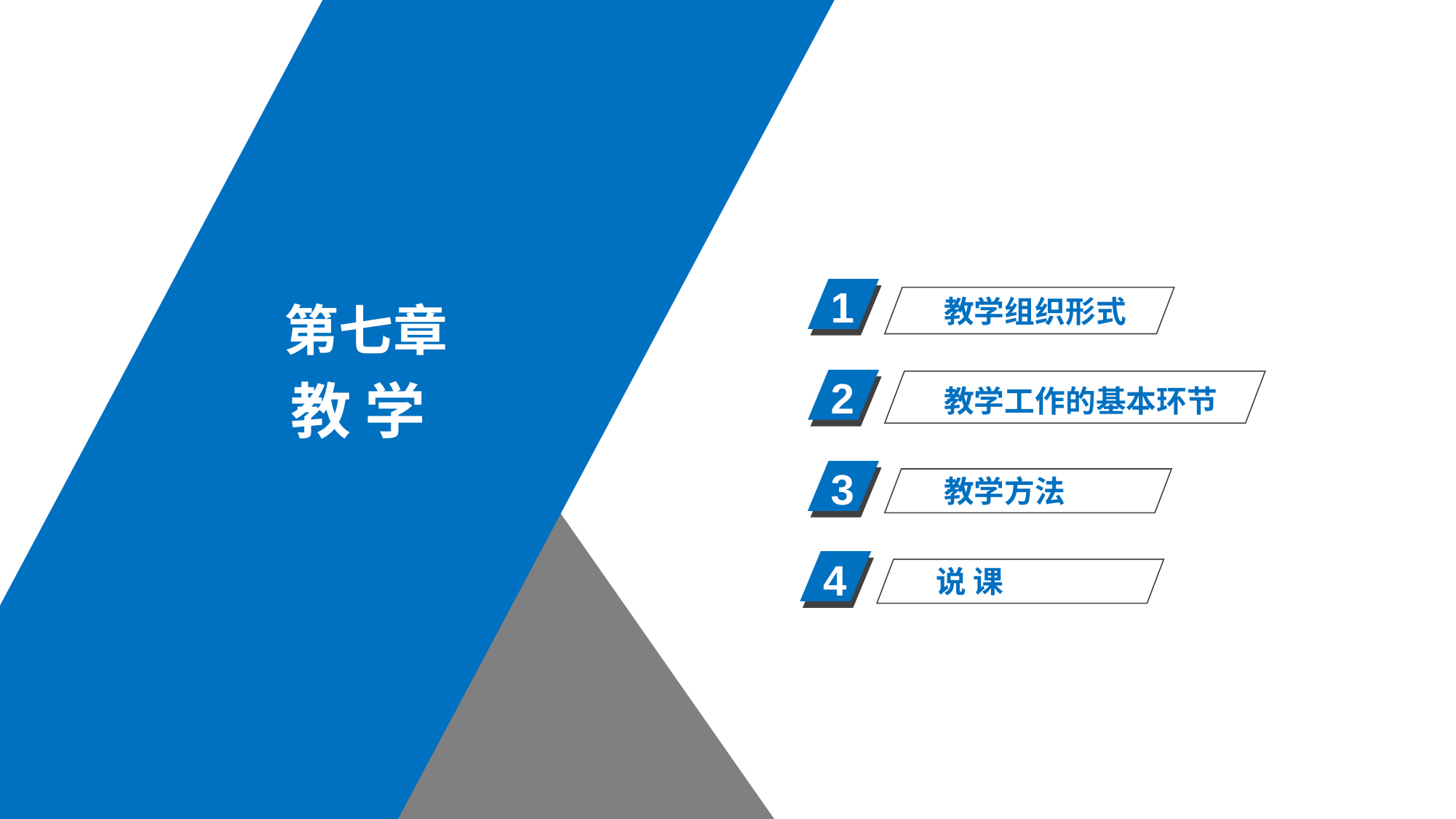

1

教学组织形式
第七章
2

教 学

教学工作的基本环节
3

教学方法

4

说 课